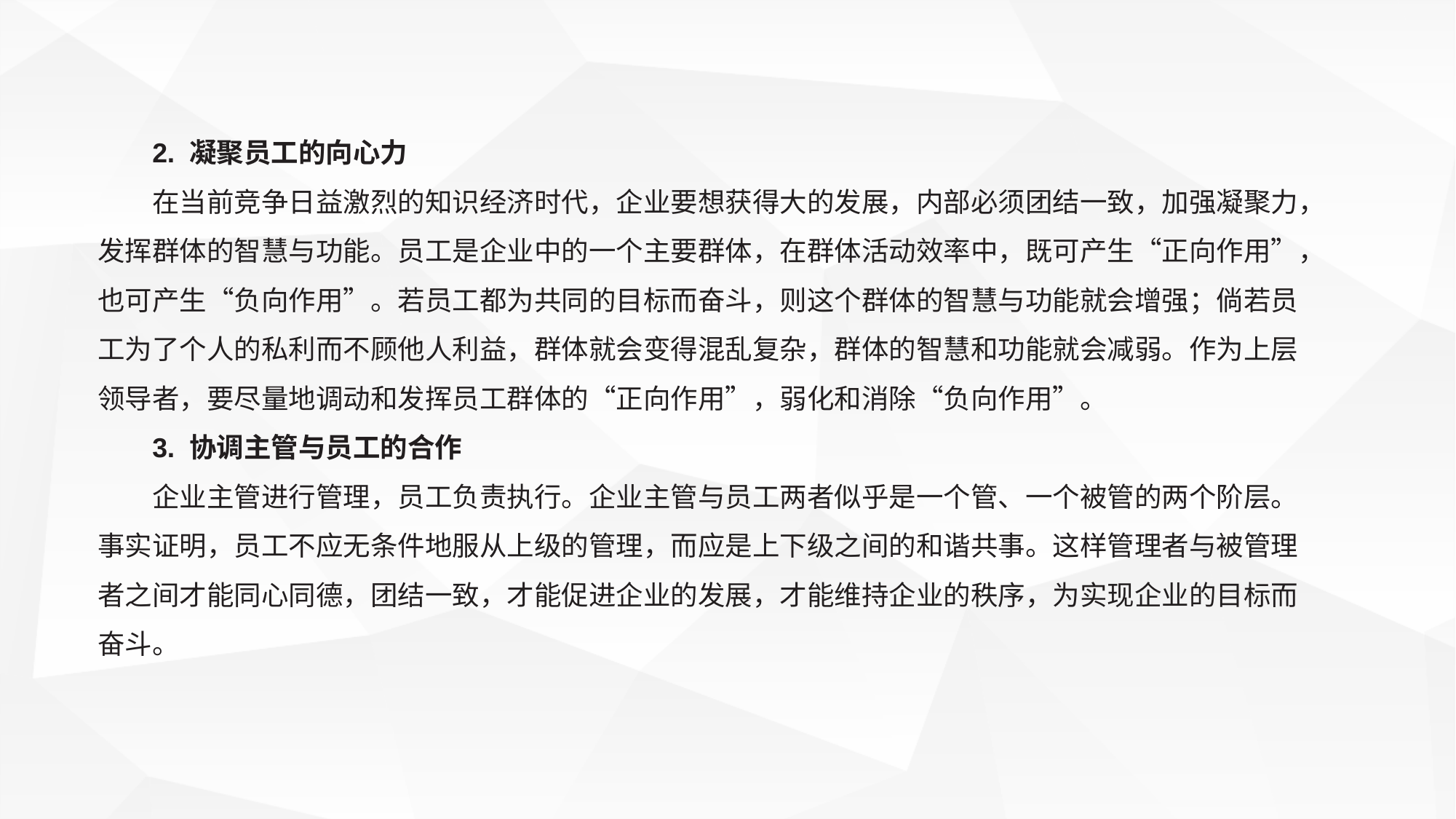

2. 凝聚员工的向心力
在当前竞争日益激烈的知识经济时代，企业要想获得大的发展，内部必须团结一致，加强凝聚力，发挥群体的智慧与功能。员工是企业中的一个主要群体，在群体活动效率中，既可产生“正向作用”，也可产生“负向作用”。若员工都为共同的目标而奋斗，则这个群体的智慧与功能就会增强；倘若员工为了个人的私利而不顾他人利益，群体就会变得混乱复杂，群体的智慧和功能就会减弱。作为上层领导者，要尽量地调动和发挥员工群体的“正向作用”，弱化和消除“负向作用”。
3. 协调主管与员工的合作
企业主管进行管理，员工负责执行。企业主管与员工两者似乎是一个管、一个被管的两个阶层。事实证明，员工不应无条件地服从上级的管理，而应是上下级之间的和谐共事。这样管理者与被管理者之间才能同心同德，团结一致，才能促进企业的发展，才能维持企业的秩序，为实现企业的目标而奋斗。